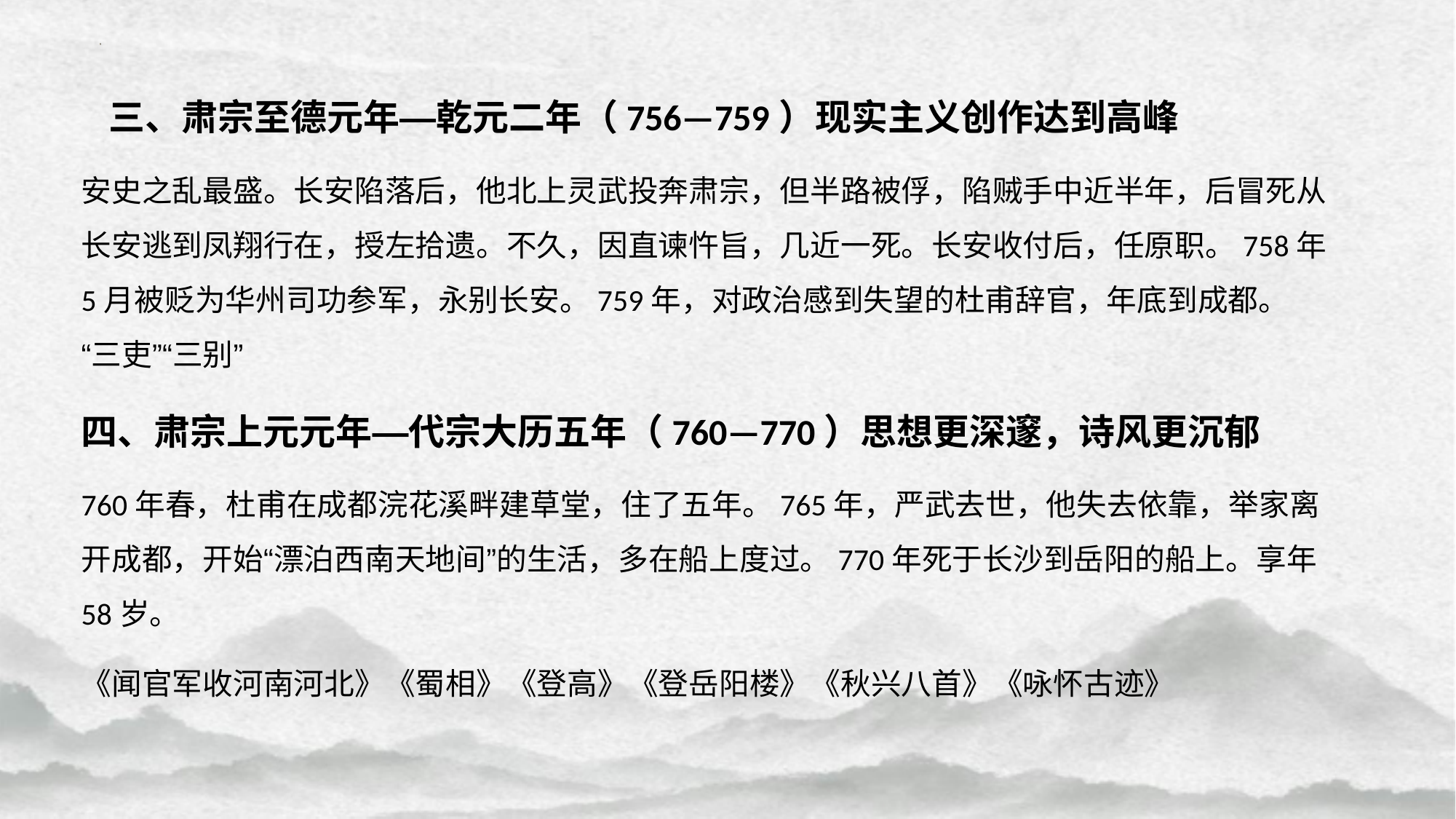

三、肃宗至德元年—乾元二年（756—759）现实主义创作达到高峰
安史之乱最盛。长安陷落后，他北上灵武投奔肃宗，但半路被俘，陷贼手中近半年，后冒死从长安逃到凤翔行在，授左拾遗。不久，因直谏忤旨，几近一死。长安收付后，任原职。758年5月被贬为华州司功参军，永别长安。759年，对政治感到失望的杜甫辞官，年底到成都。     “三吏”“三别”
四、肃宗上元元年—代宗大历五年（760—770）思想更深邃，诗风更沉郁
760年春，杜甫在成都浣花溪畔建草堂，住了五年。765年，严武去世，他失去依靠，举家离开成都，开始“漂泊西南天地间”的生活，多在船上度过。770年死于长沙到岳阳的船上。享年58岁。
《闻官军收河南河北》《蜀相》《登高》《登岳阳楼》《秋兴八首》《咏怀古迹》